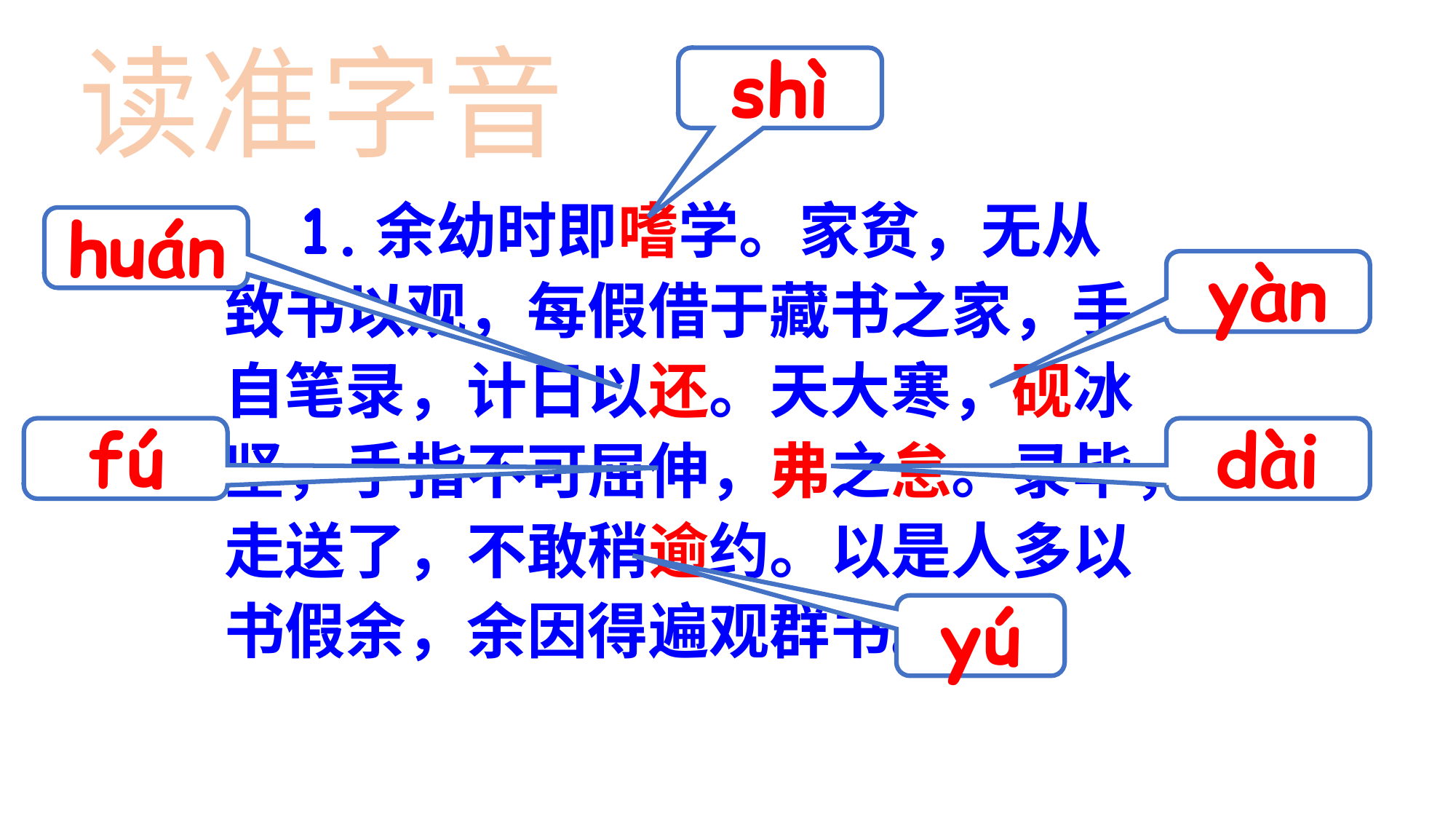

读准字音
shì
    1.余幼时即嗜学。家贫，无从致书以观，每假借于藏书之家，手自笔录，计日以还。天大寒，砚冰坚，手指不可屈伸，弗之怠。录毕，走送了，不敢稍逾约。以是人多以书假余，余因得遍观群书。
huán
yàn
fú
dài
yú